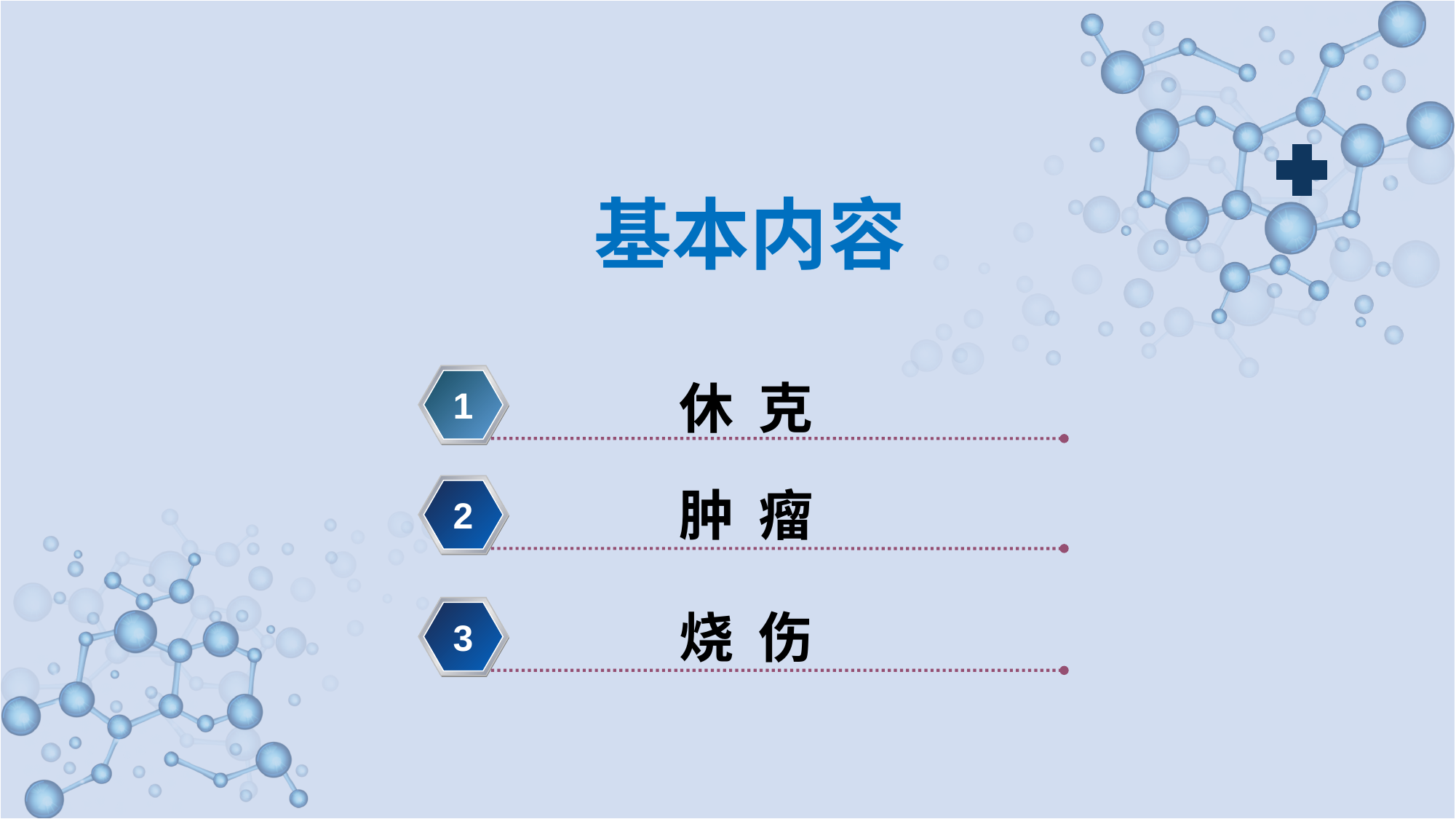

基本内容

  休  克
1

  肿  瘤
2

  烧  伤
3